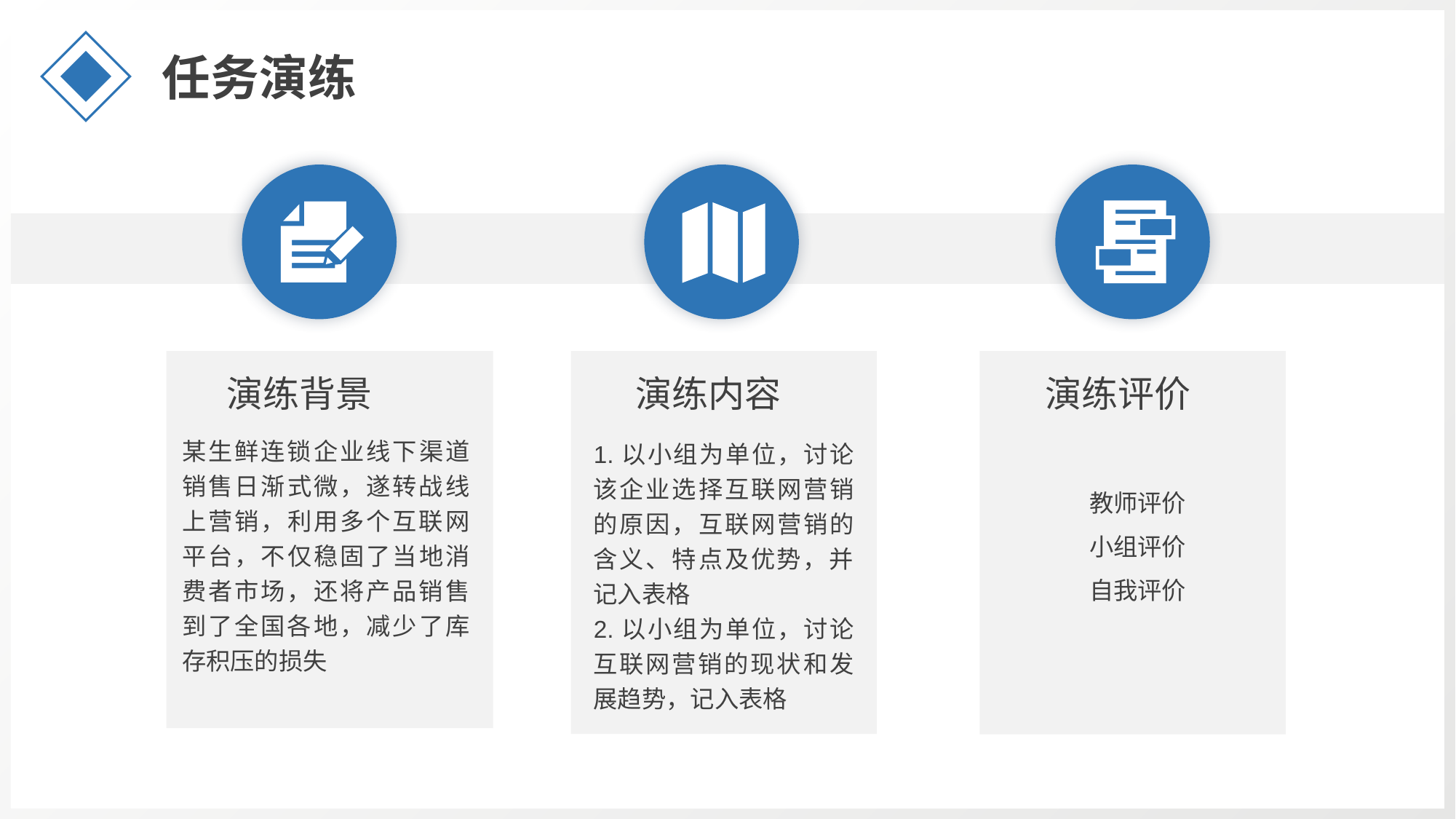

任务演练

演练背景
演练内容
演练评价
某生鲜连锁企业线下渠道销售日渐式微，遂转战线上营销，利用多个互联网平台，不仅稳固了当地消费者市场，还将产品销售到了全国各地，减少了库存积压的损失
1.以小组为单位，讨论该企业选择互联网营销的原因，互联网营销的含义、特点及优势，并记入表格
2.以小组为单位，讨论互联网营销的现状和发展趋势，记入表格
教师评价
小组评价
自我评价